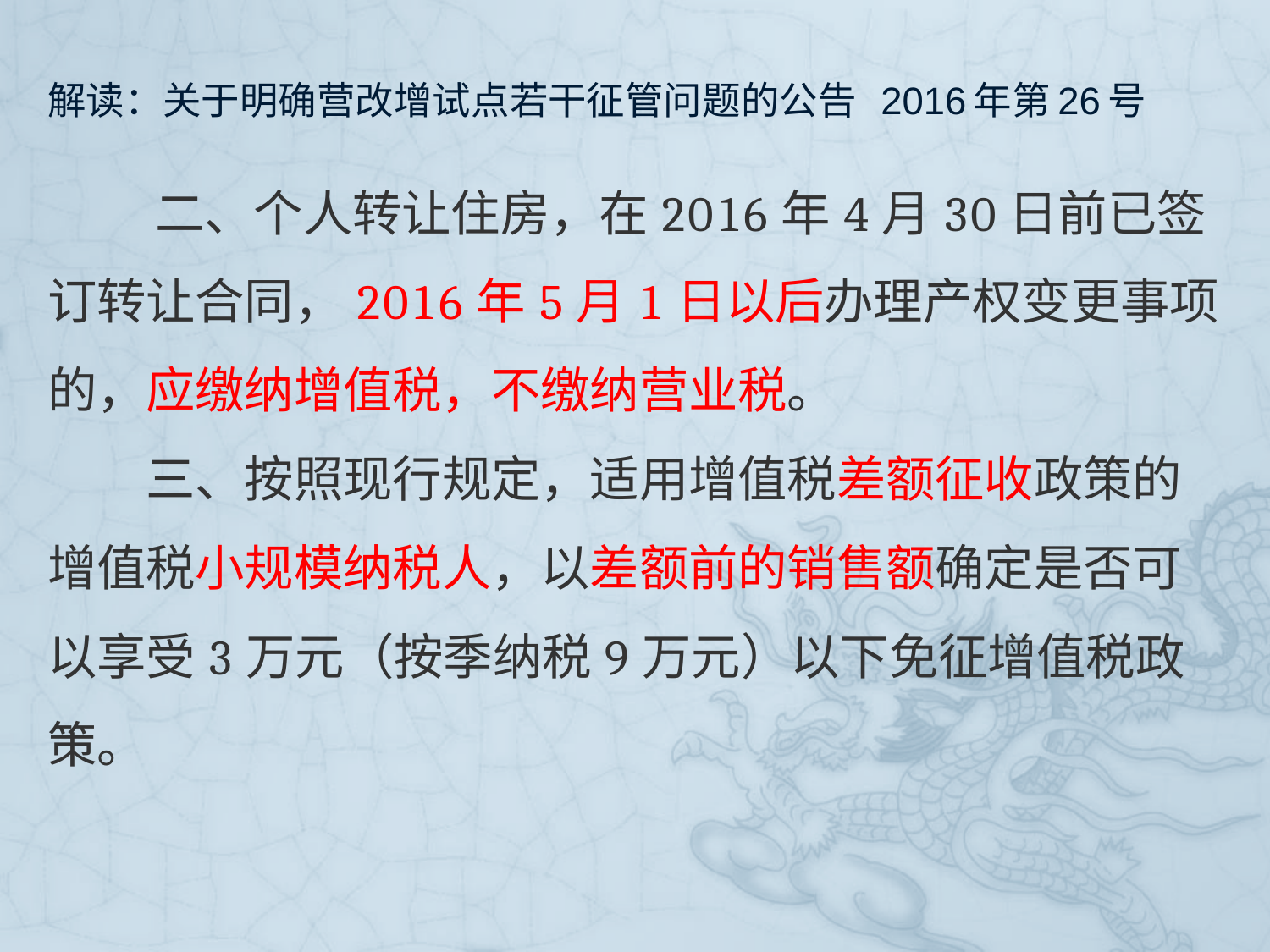

# 解读：关于明确营改增试点若干征管问题的公告  2016年第26号
　二、个人转让住房，在2016年4月30日前已签订转让合同，2016年5月1日以后办理产权变更事项的，应缴纳增值税，不缴纳营业税。
　　三、按照现行规定，适用增值税差额征收政策的增值税小规模纳税人，以差额前的销售额确定是否可以享受3万元（按季纳税9万元）以下免征增值税政策。